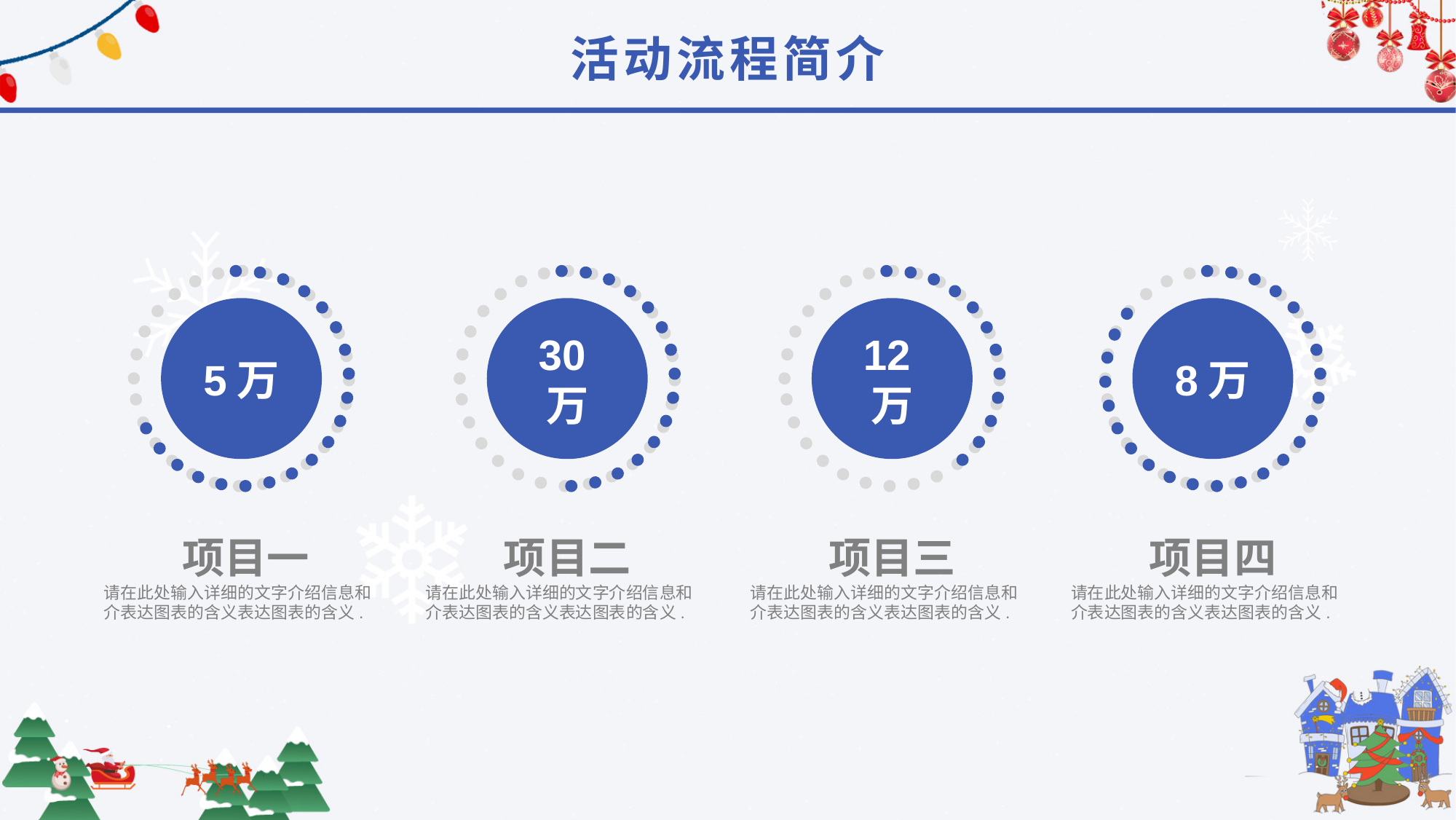

活动流程简介

5万
30万
12万
8万
项目一
请在此处输入详细的文字介绍信息和介表达图表的含义表达图表的含义.
项目二
请在此处输入详细的文字介绍信息和介表达图表的含义表达图表的含义.
项目三
请在此处输入详细的文字介绍信息和介表达图表的含义表达图表的含义.
项目四
请在此处输入详细的文字介绍信息和介表达图表的含义表达图表的含义.